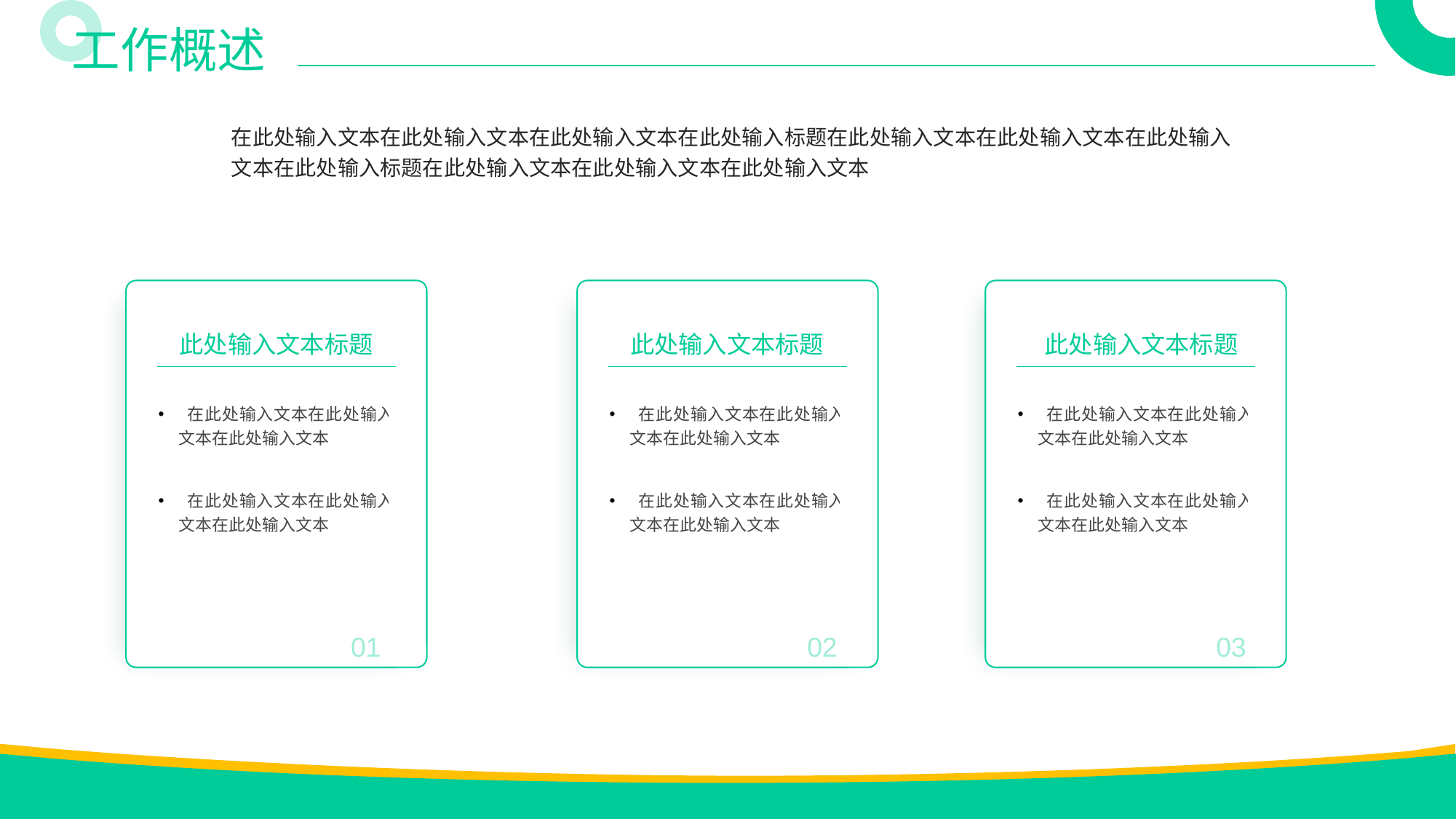

工作概述
在此处输入文本在此处输入文本在此处输入文本在此处输入标题在此处输入文本在此处输入文本在此处输入文本在此处输入标题在此处输入文本在此处输入文本在此处输入文本

此处输入文本标题
   此处输入文本标题
 此处输入文本标题

 在此处输入文本在此处输入文本在此处输入文本
 在此处输入文本在此处输入文本在此处输入文本
 在此处输入文本在此处输入文本在此处输入文本
 在此处输入文本在此处输入文本在此处输入文本
 在此处输入文本在此处输入文本在此处输入文本
 在此处输入文本在此处输入文本在此处输入文本
01
          02
       03